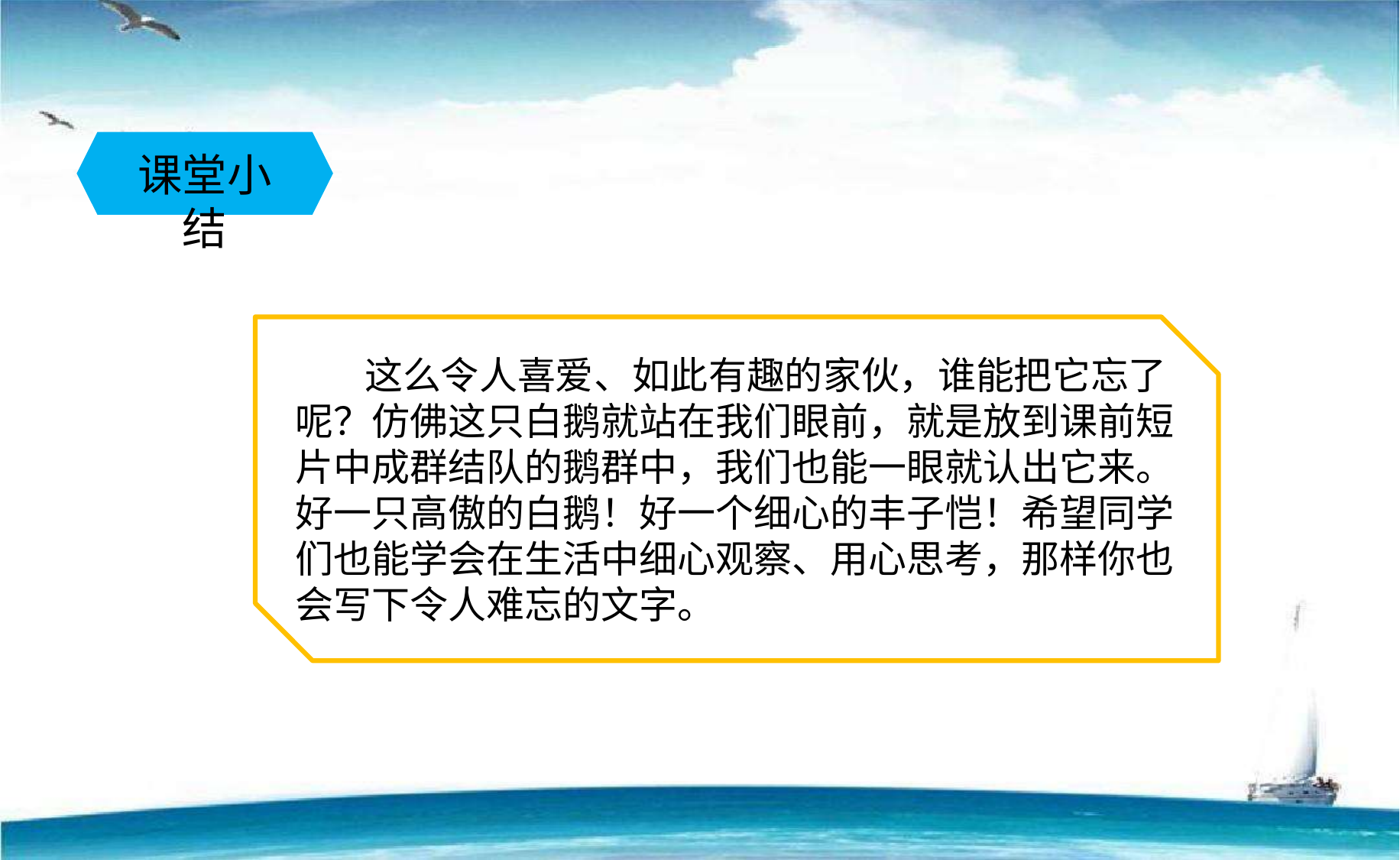

课堂小结
       这么令人喜爱、如此有趣的家伙，谁能把它忘了呢？仿佛这只白鹅就站在我们眼前，就是放到课前短片中成群结队的鹅群中，我们也能一眼就认出它来。好一只高傲的白鹅！好一个细心的丰子恺！希望同学们也能学会在生活中细心观察、用心思考，那样你也会写下令人难忘的文字。